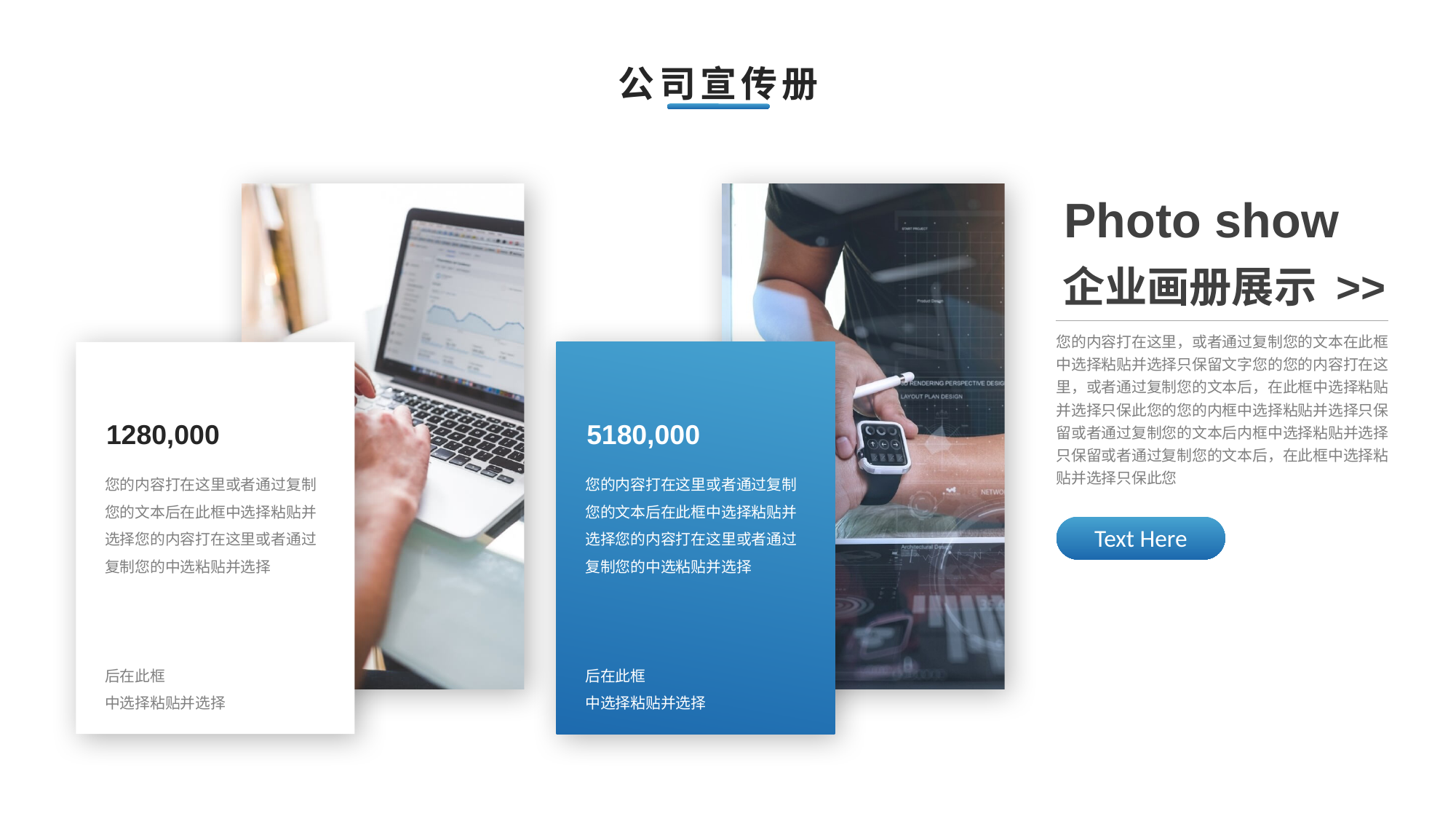

公司宣传册

Photo show
企业画册展示 >>
您的内容打在这里，或者通过复制您的文本在此框中选择粘贴并选择只保留文字您的您的内容打在这里，或者通过复制您的文本后，在此框中选择粘贴并选择只保此您的您的内框中选择粘贴并选择只保留或者通过复制您的文本后内框中选择粘贴并选择只保留或者通过复制您的文本后，在此框中选择粘贴并选择只保此您

Text Here

1280,000
您的内容打在这里或者通过复制您的文本后在此框中选择粘贴并选择您的内容打在这里或者通过复制您的中选粘贴并选择

后在此框
中选择粘贴并选择

5180,000
您的内容打在这里或者通过复制您的文本后在此框中选择粘贴并选择您的内容打在这里或者通过复制您的中选粘贴并选择

后在此框
中选择粘贴并选择